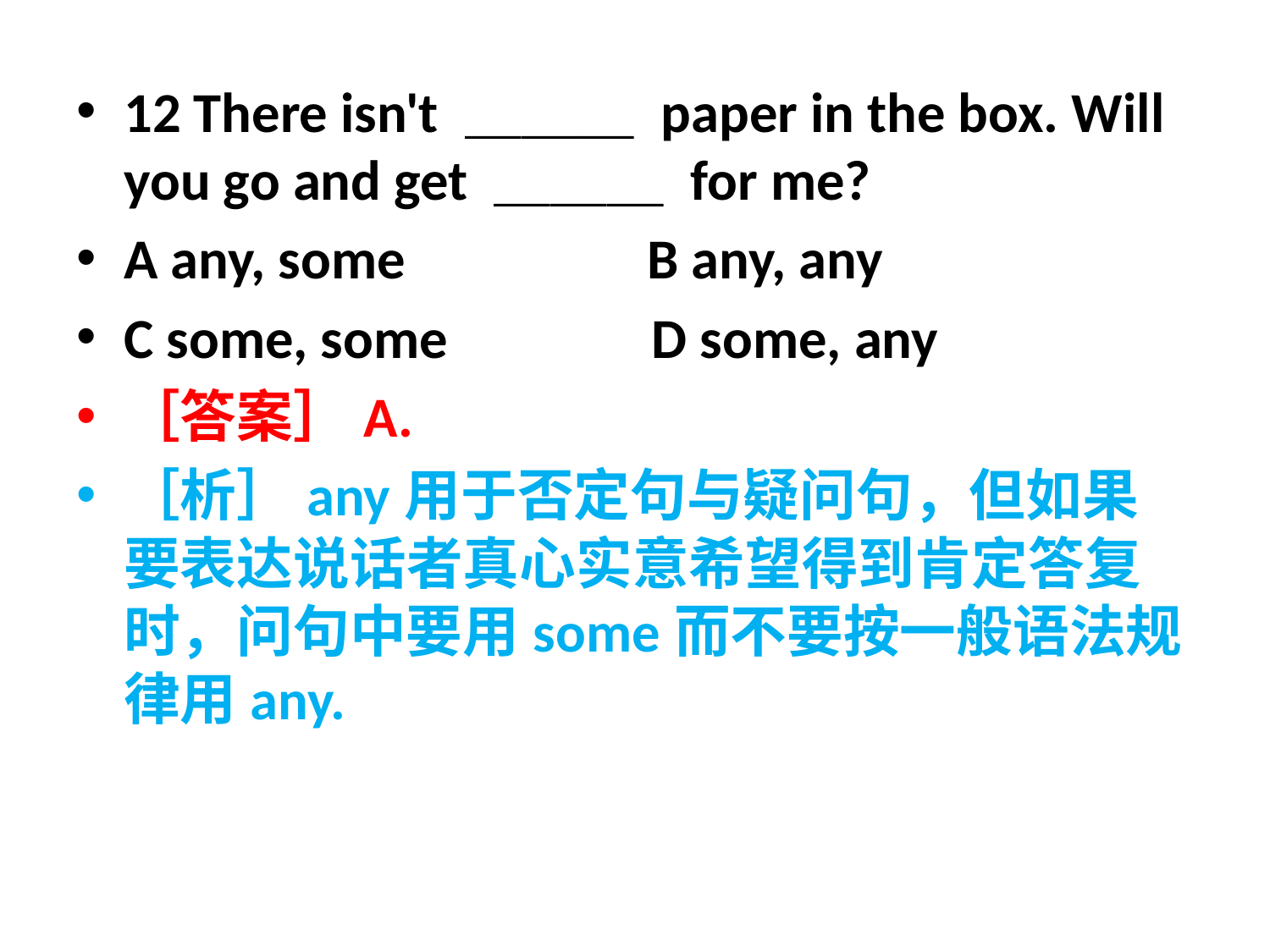

12 There isn't ＿＿＿ paper in the box. Will you go and get ＿＿＿ for me?
A any, some                   B any, any
C some, some                D some, any
［答案］A.
［析］any用于否定句与疑问句，但如果要表达说话者真心实意希望得到肯定答复时，问句中要用some而不要按一般语法规律用any.